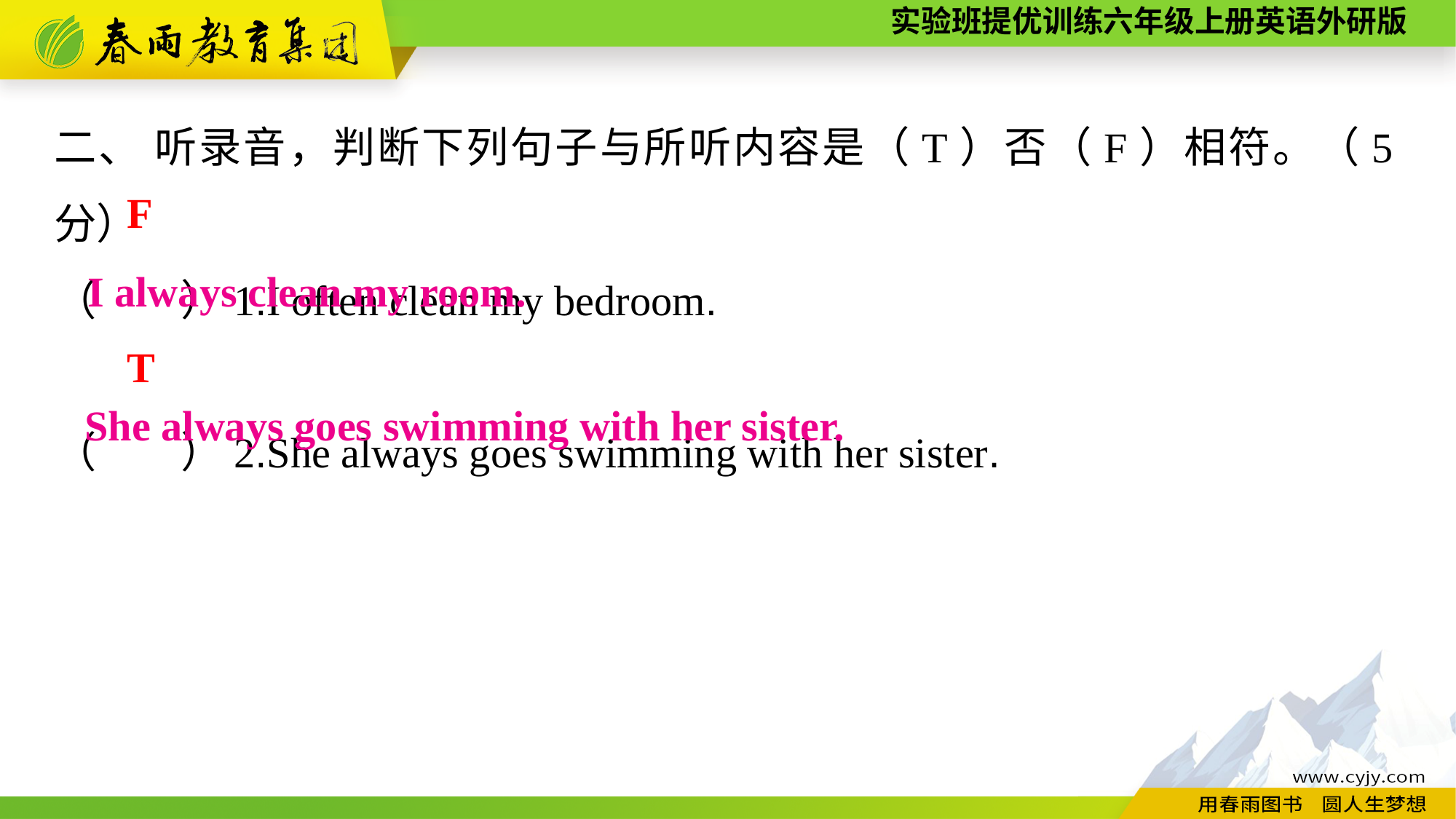

二、 听录音，判断下列句子与所听内容是（T）否（F）相符。（5分）
（　　）1.I often clean my bedroom.

（　　）2.She always goes swimming with her sister.
F
I always clean my room.
T
She always goes swimming with her sister.